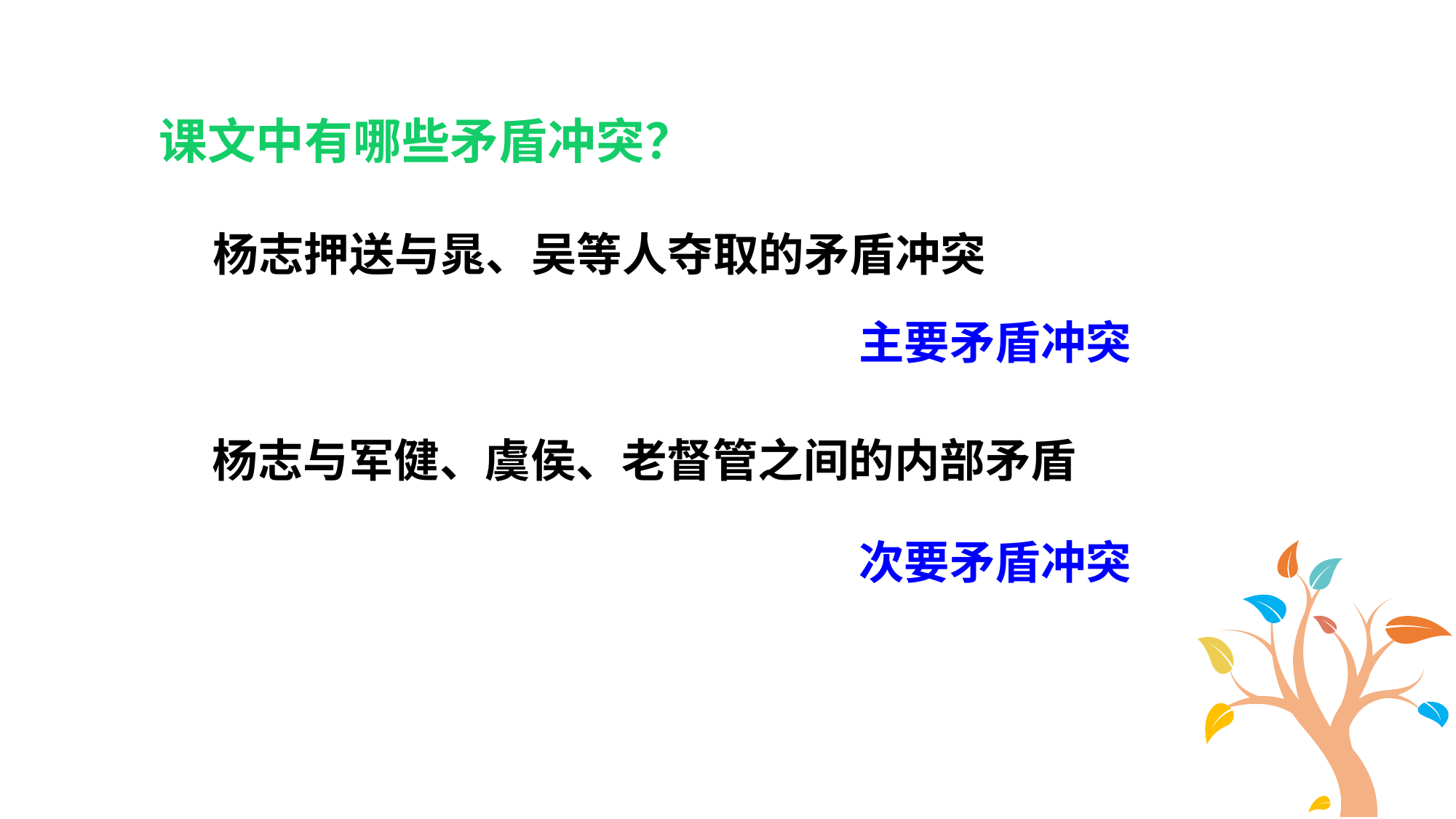

课文中有哪些矛盾冲突？
杨志押送与晁、吴等人夺取的矛盾冲突
主要矛盾冲突
杨志与军健、虞侯、老督管之间的内部矛盾
次要矛盾冲突